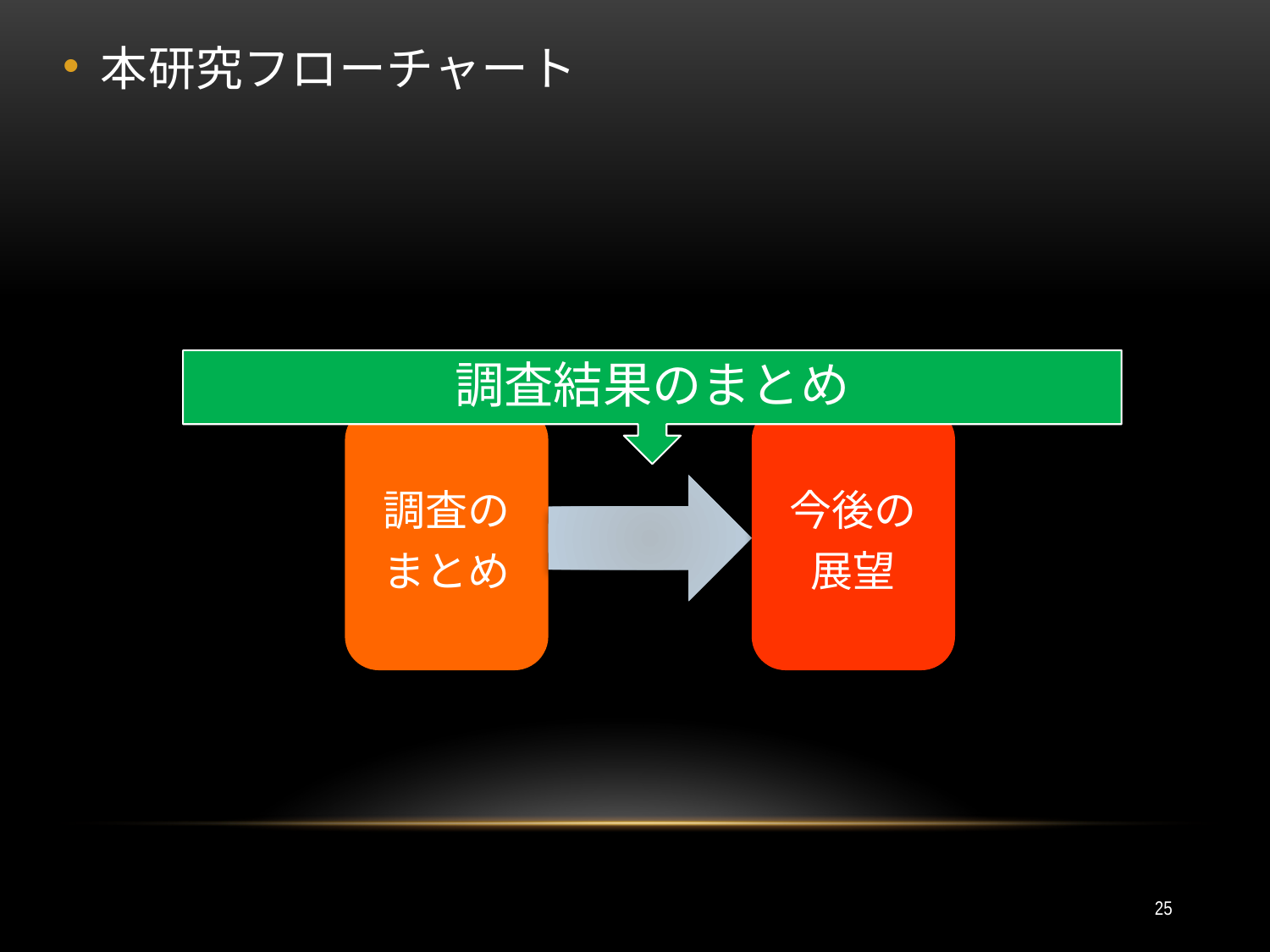

本研究フローチャート

調査結果のまとめ

調査結果のまとめ
調査の
まとめ
今後の展望
25